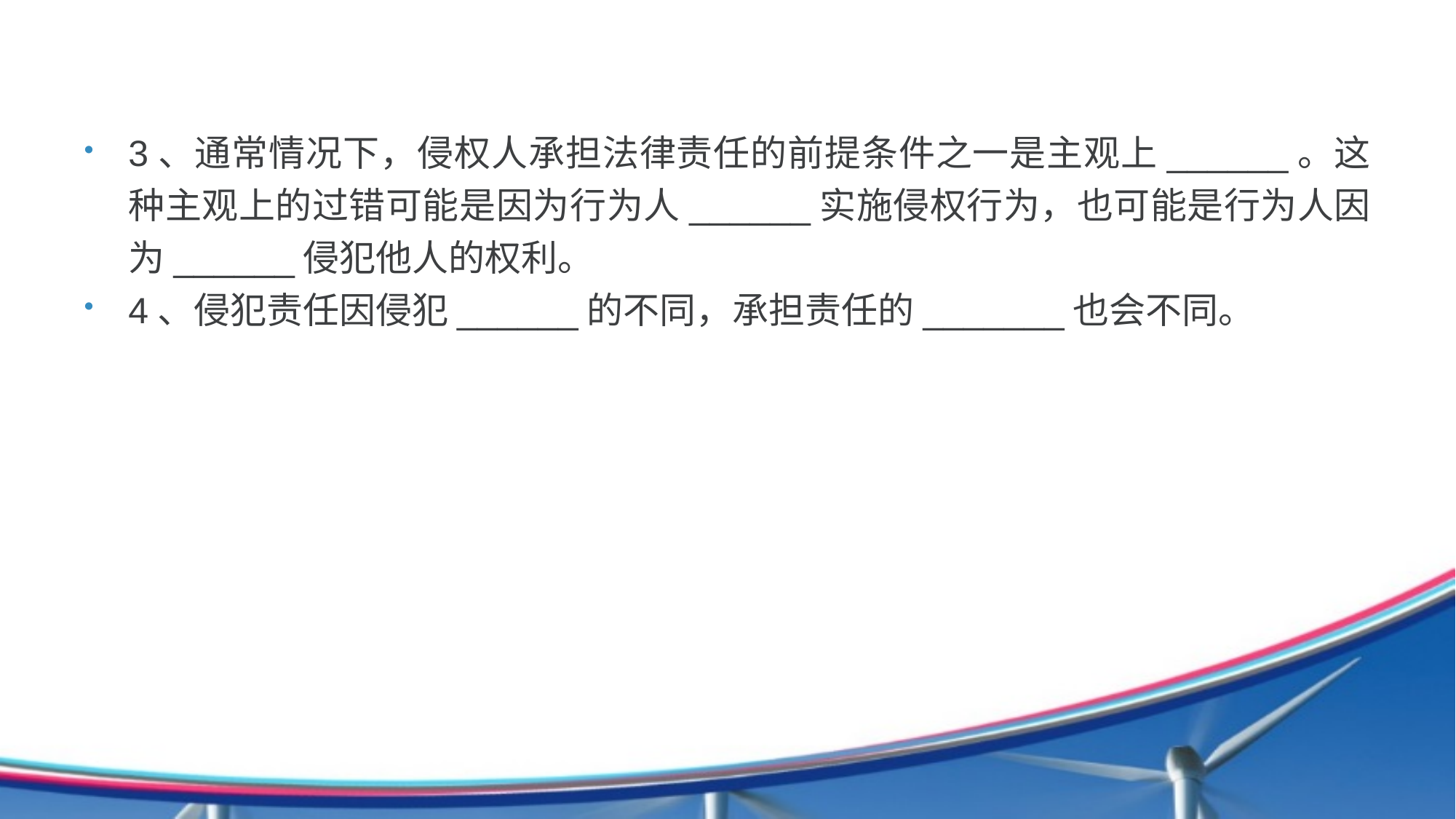

3、通常情况下，侵权人承担法律责任的前提条件之一是主观上______。这种主观上的过错可能是因为行为人______实施侵权行为，也可能是行为人因为______侵犯他人的权利。
4、侵犯责任因侵犯______的不同，承担责任的_______也会不同。